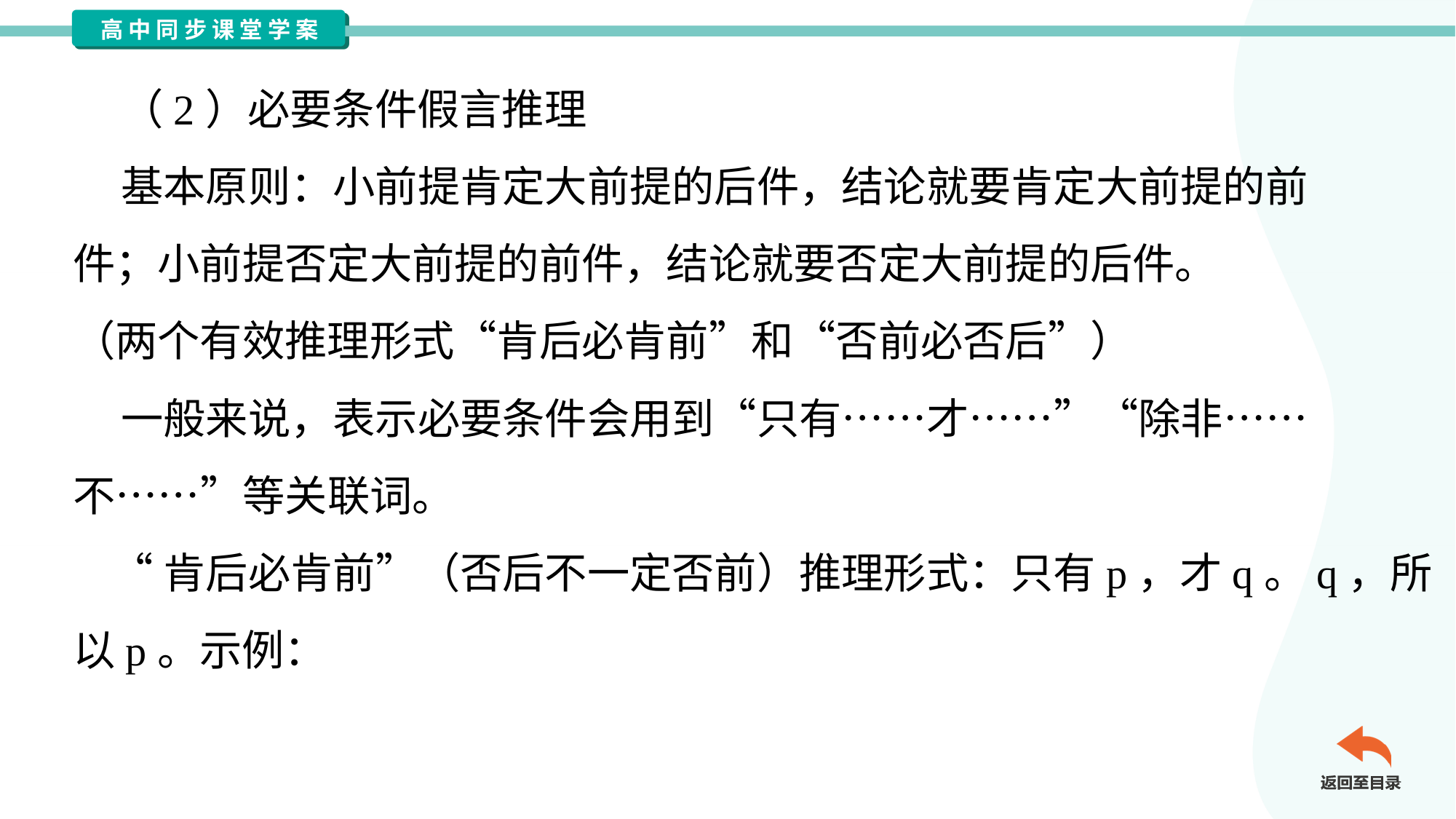

（2）必要条件假言推理
    基本原则：小前提肯定大前提的后件，结论就要肯定大前提的前
件；小前提否定大前提的前件，结论就要否定大前提的后件。
（两个有效推理形式“肯后必肯前”和“否前必否后”）
    一般来说，表示必要条件会用到“只有……才……”“除非……
不……”等关联词。
    “肯后必肯前”（否后不一定否前）推理形式：只有p，才q。q，所
以p。示例：